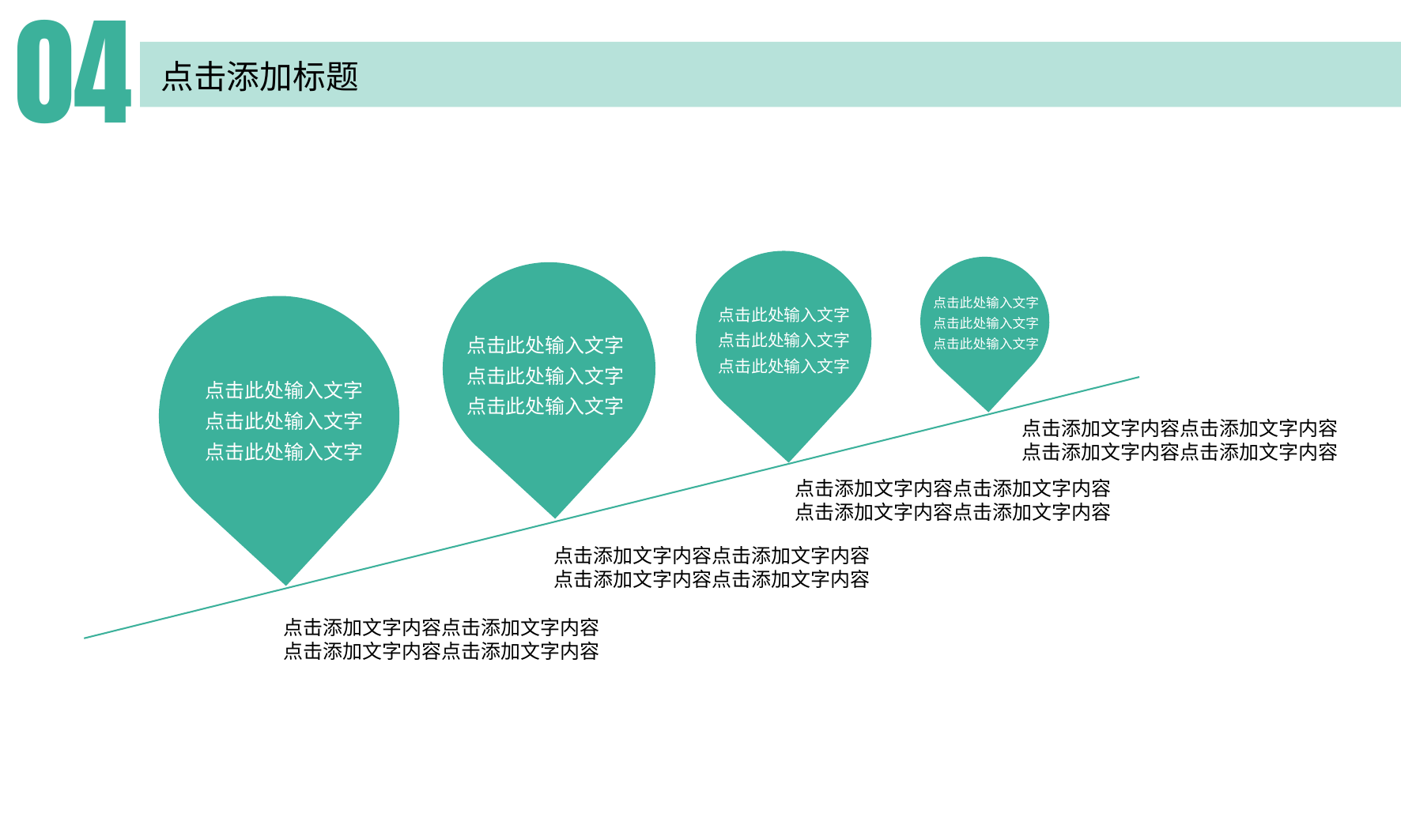

04

点击添加标题

点击此处输入文字
点击此处输入文字
点击此处输入文字
点击此处输入文字
点击此处输入文字
点击此处输入文字

点击此处输入文字
点击此处输入文字
点击此处输入文字
点击此处输入文字
点击此处输入文字
点击此处输入文字
点击添加文字内容点击添加文字内容
点击添加文字内容点击添加文字内容
点击添加文字内容点击添加文字内容
点击添加文字内容点击添加文字内容
点击添加文字内容点击添加文字内容
点击添加文字内容点击添加文字内容
点击添加文字内容点击添加文字内容
点击添加文字内容点击添加文字内容